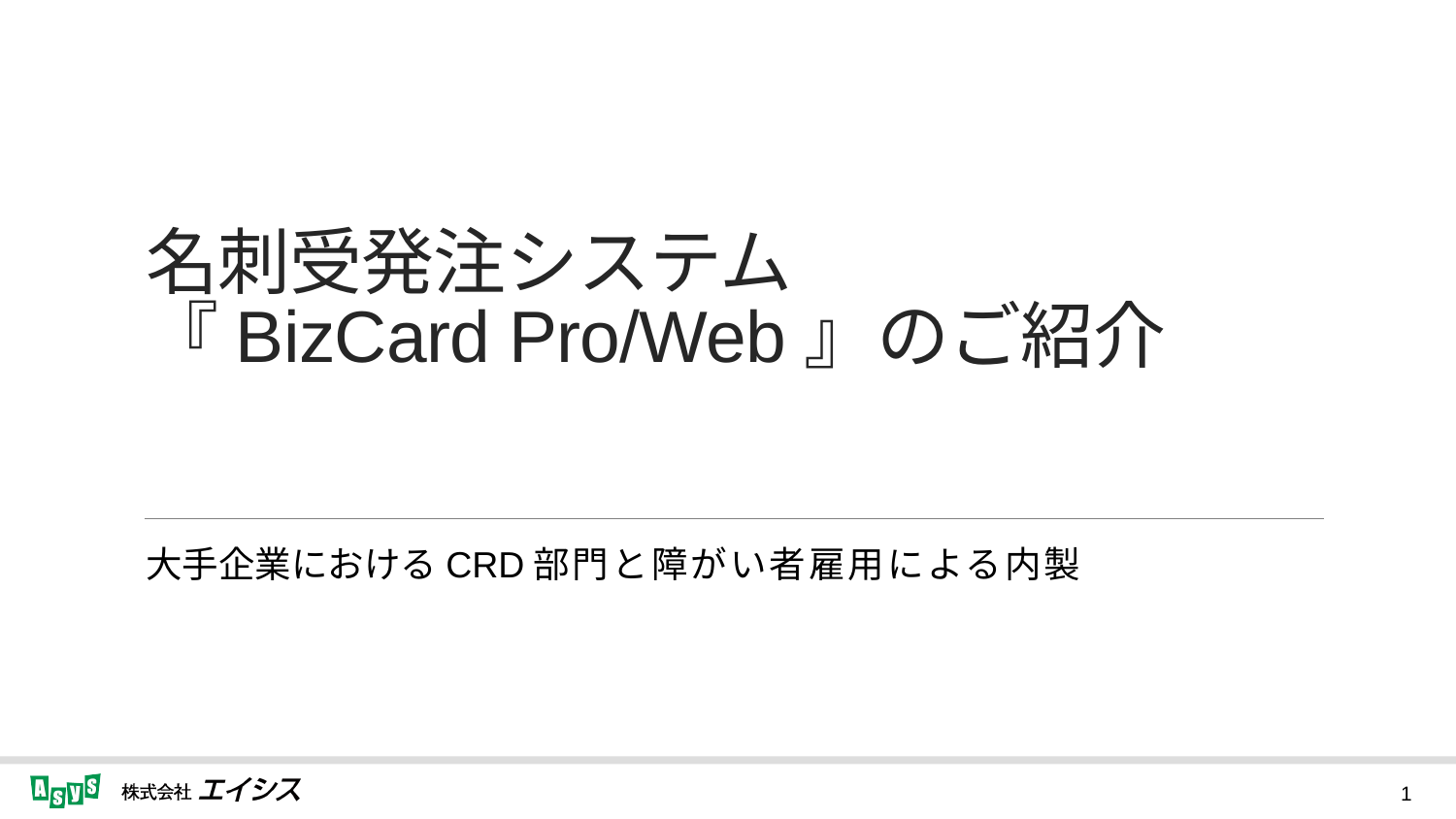

# 名刺受発注システム 『BizCard Pro/Web』のご紹介
大手企業におけるCRD部門と障がい者雇用による内製
1